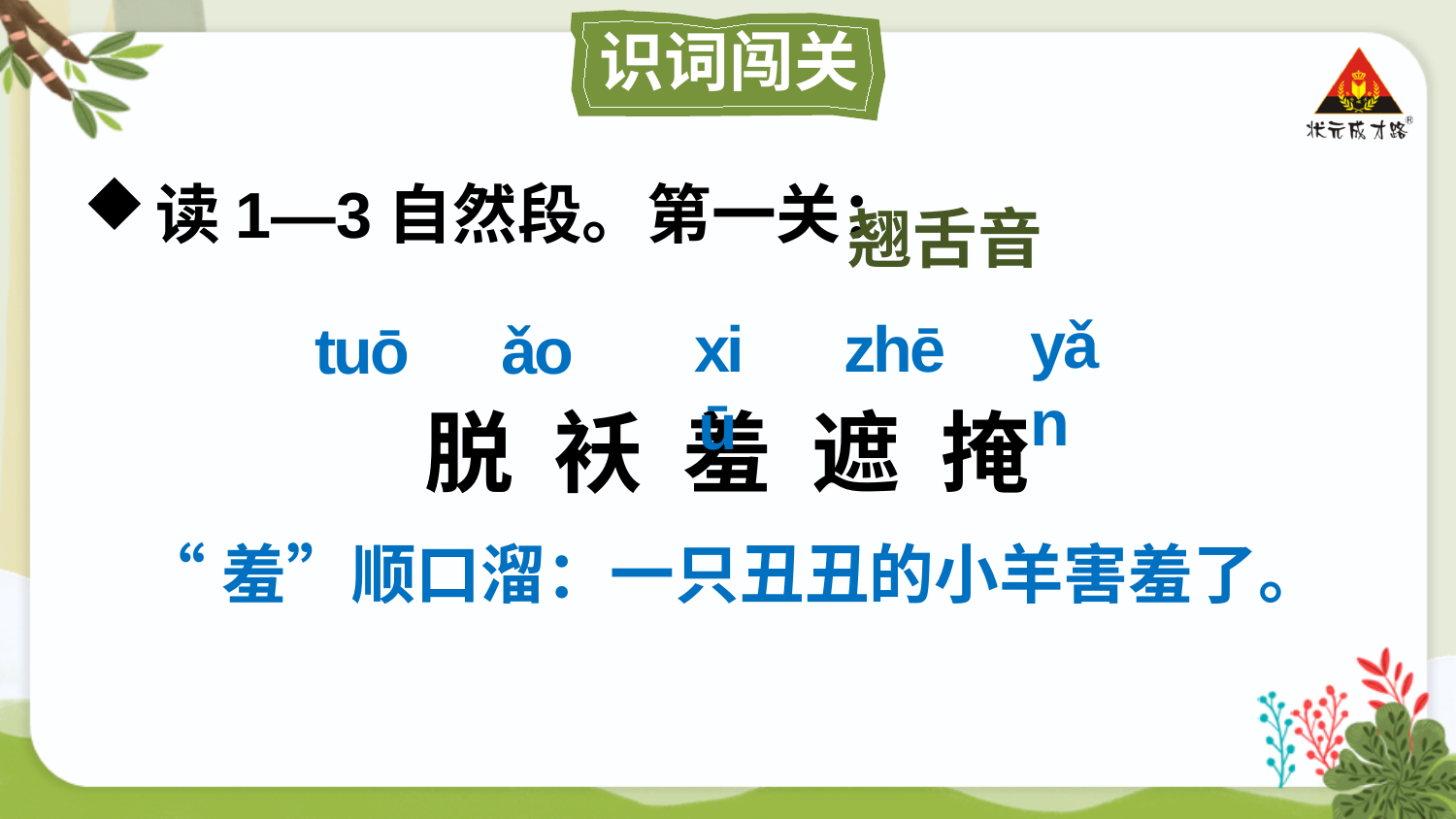

识词闯关

读1—3自然段。第一关：
翘舌音
yǎn
xiū
zhē
tuō
ǎo
脱  袄  羞  遮  掩
“羞”顺口溜：一只丑丑的小羊害羞了。